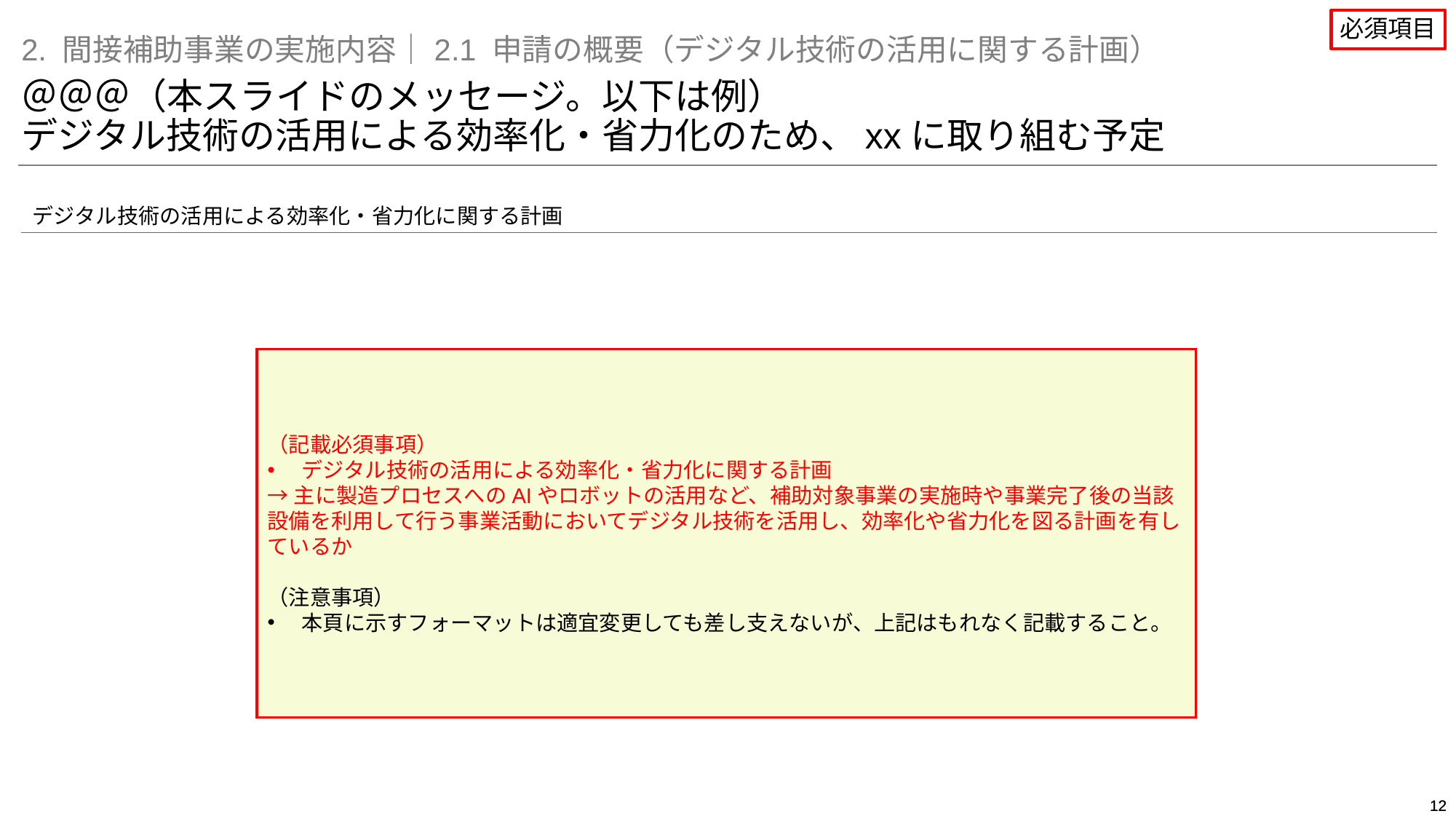

②産業競争力強化への貢献に関する審査
ウ．競争力強化に向けた事業戦略（必須項目）
必須項目
2. 間接補助事業の実施内容｜2.1 申請の概要（デジタル技術の活用に関する計画）
＠＠＠（本スライドのメッセージ。以下は例）
デジタル技術の活用による効率化・省力化のため、xxに取り組む予定
デジタル技術の活用による効率化・省力化に関する計画
（記載必須事項）
デジタル技術の活用による効率化・省力化に関する計画
→主に製造プロセスへのAIやロボットの活用など、補助対象事業の実施時や事業完了後の当該設備を利用して行う事業活動においてデジタル技術を活用し、効率化や省力化を図る計画を有しているか

（注意事項）
本頁に示すフォーマットは適宜変更しても差し支えないが、上記はもれなく記載すること。